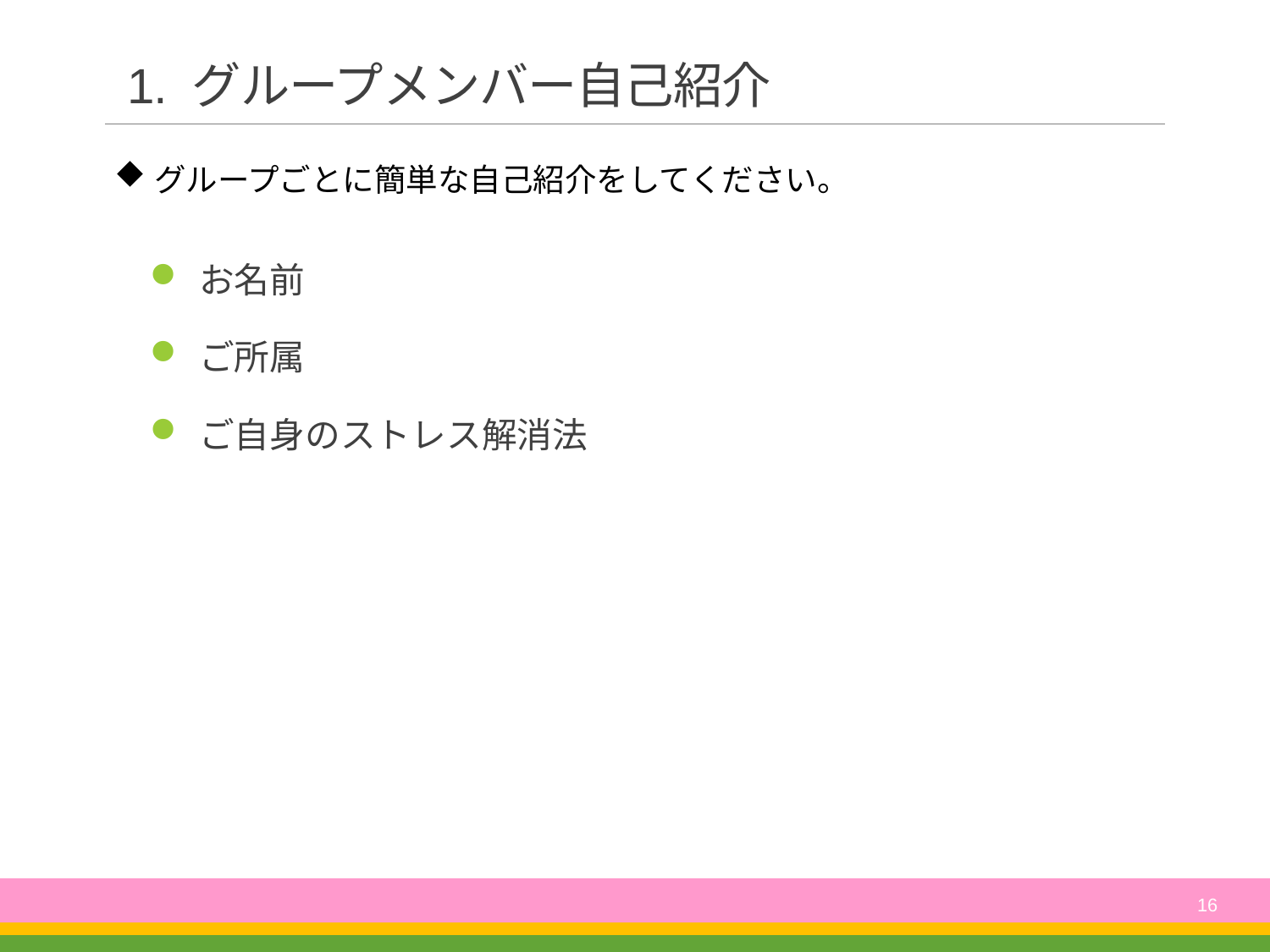

# 1. グループメンバー自己紹介
グループごとに簡単な自己紹介をしてください。
お名前
ご所属
ご自身のストレス解消法
16